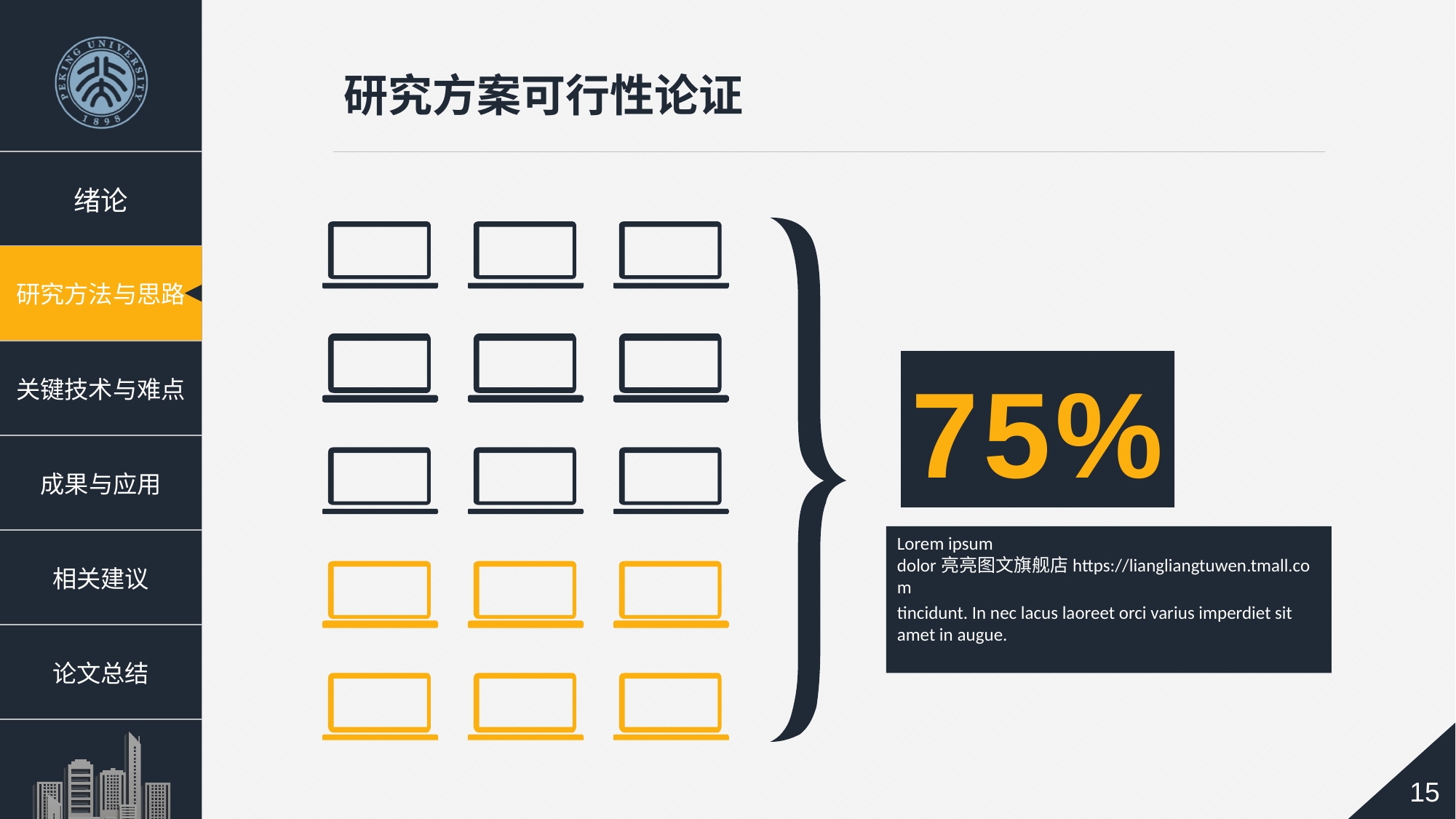

研究方案可行性论证

75%
Lorem ipsum dolor亮亮图文旗舰店https://liangliangtuwen.tmall.com
tincidunt. In nec lacus laoreet orci varius imperdiet sit amet in augue.